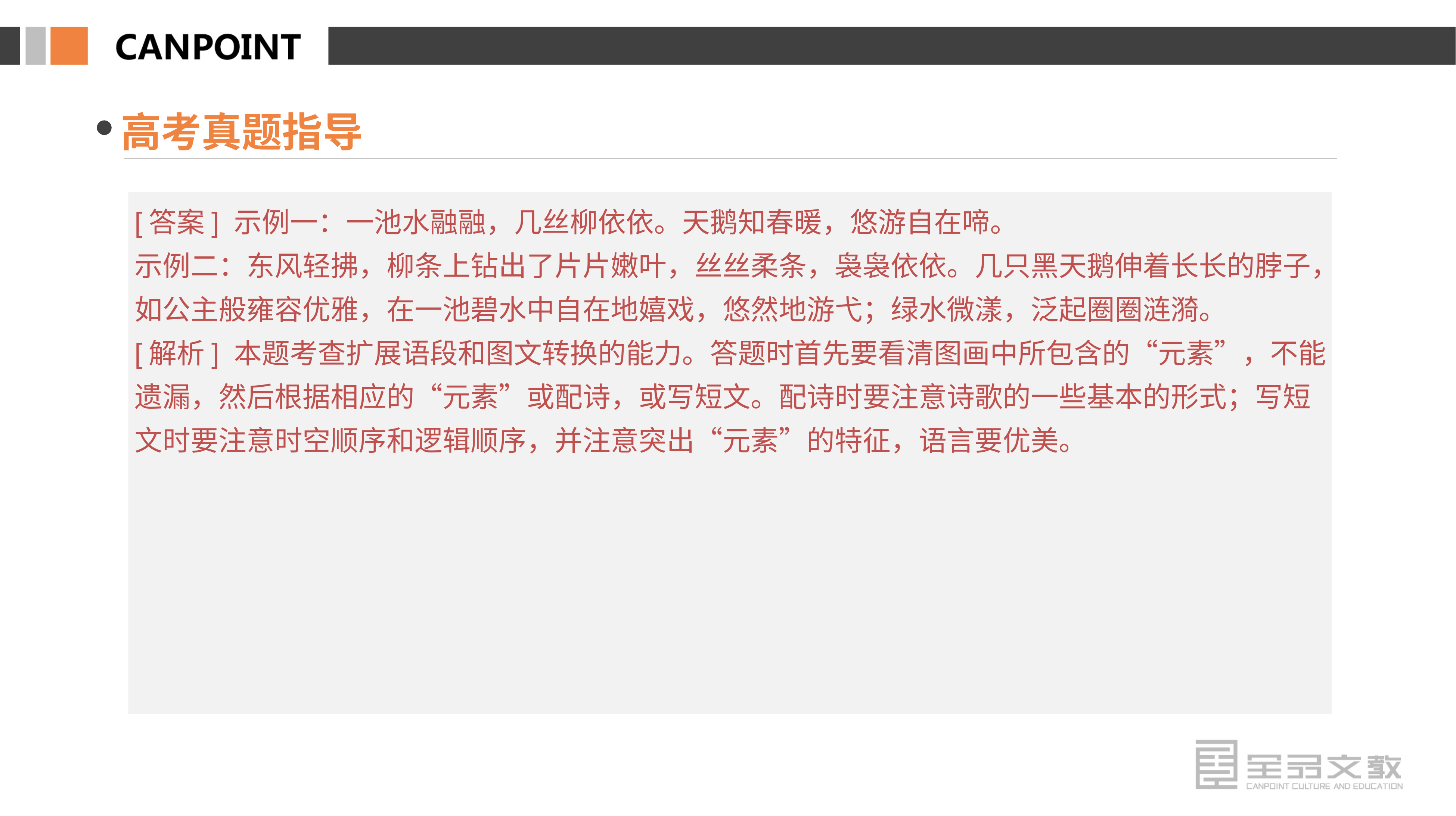

高考真题指导

[答案] 示例一：一池水融融，几丝柳依依。天鹅知春暖，悠游自在啼。
示例二：东风轻拂，柳条上钻出了片片嫩叶，丝丝柔条，袅袅依依。几只黑天鹅伸着长长的脖子，如公主般雍容优雅，在一池碧水中自在地嬉戏，悠然地游弋；绿水微漾，泛起圈圈涟漪。
[解析] 本题考查扩展语段和图文转换的能力。答题时首先要看清图画中所包含的“元素”，不能遗漏，然后根据相应的“元素”或配诗，或写短文。配诗时要注意诗歌的一些基本的形式；写短文时要注意时空顺序和逻辑顺序，并注意突出“元素”的特征，语言要优美。